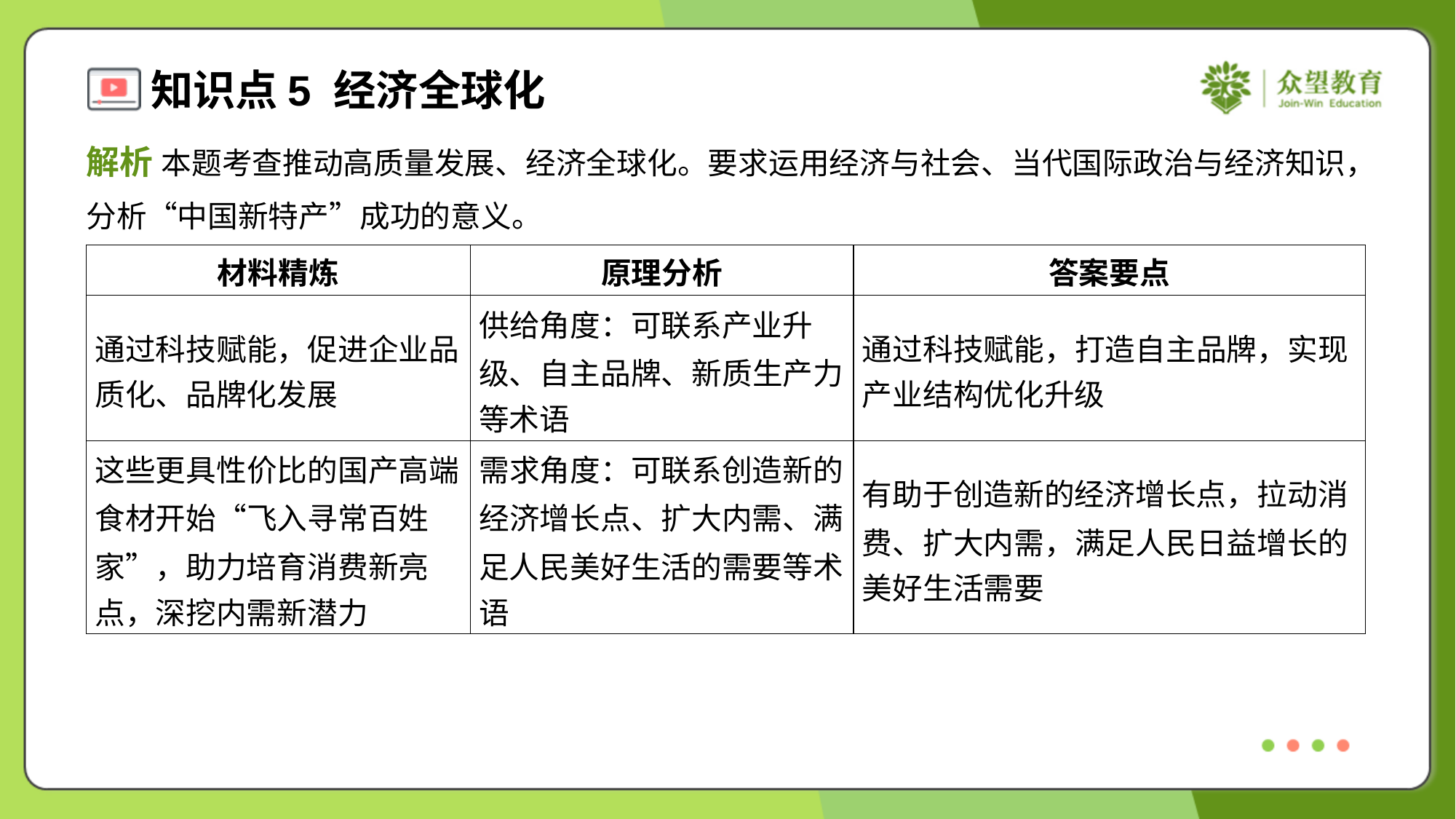

解析 本题考查推动高质量发展、经济全球化。要求运用经济与社会、当代国际政治与经济知识，
分析“中国新特产”成功的意义。
| 材料精炼 | 原理分析 | 答案要点 |
| --- | --- | --- |
| 通过科技赋能，促进企业品 质化、品牌化发展 | 供给角度：可联系产业升 级、自主品牌、新质生产力 等术语 | 通过科技赋能，打造自主品牌，实现 产业结构优化升级 |
| 这些更具性价比的国产高端 食材开始“飞入寻常百姓 家”，助力培育消费新亮 点，深挖内需新潜力 | 需求角度：可联系创造新的 经济增长点、扩大内需、满 足人民美好生活的需要等术 语 | 有助于创造新的经济增长点，拉动消 费、扩大内需，满足人民日益增长的 美好生活需要 |